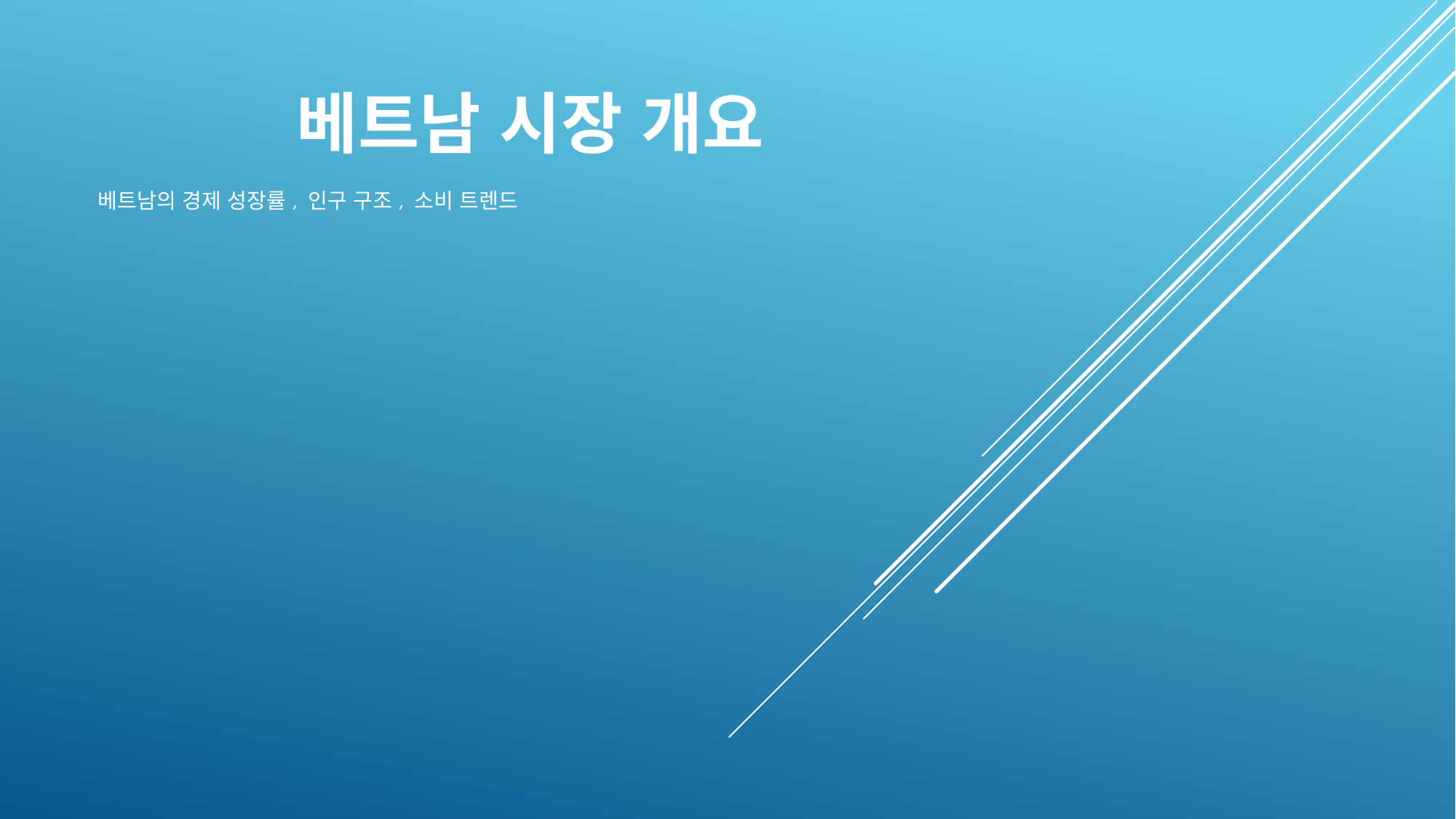

베트남 시장 개요
 베트남의 경제 성장률, 인구 구조, 소비 트렌드